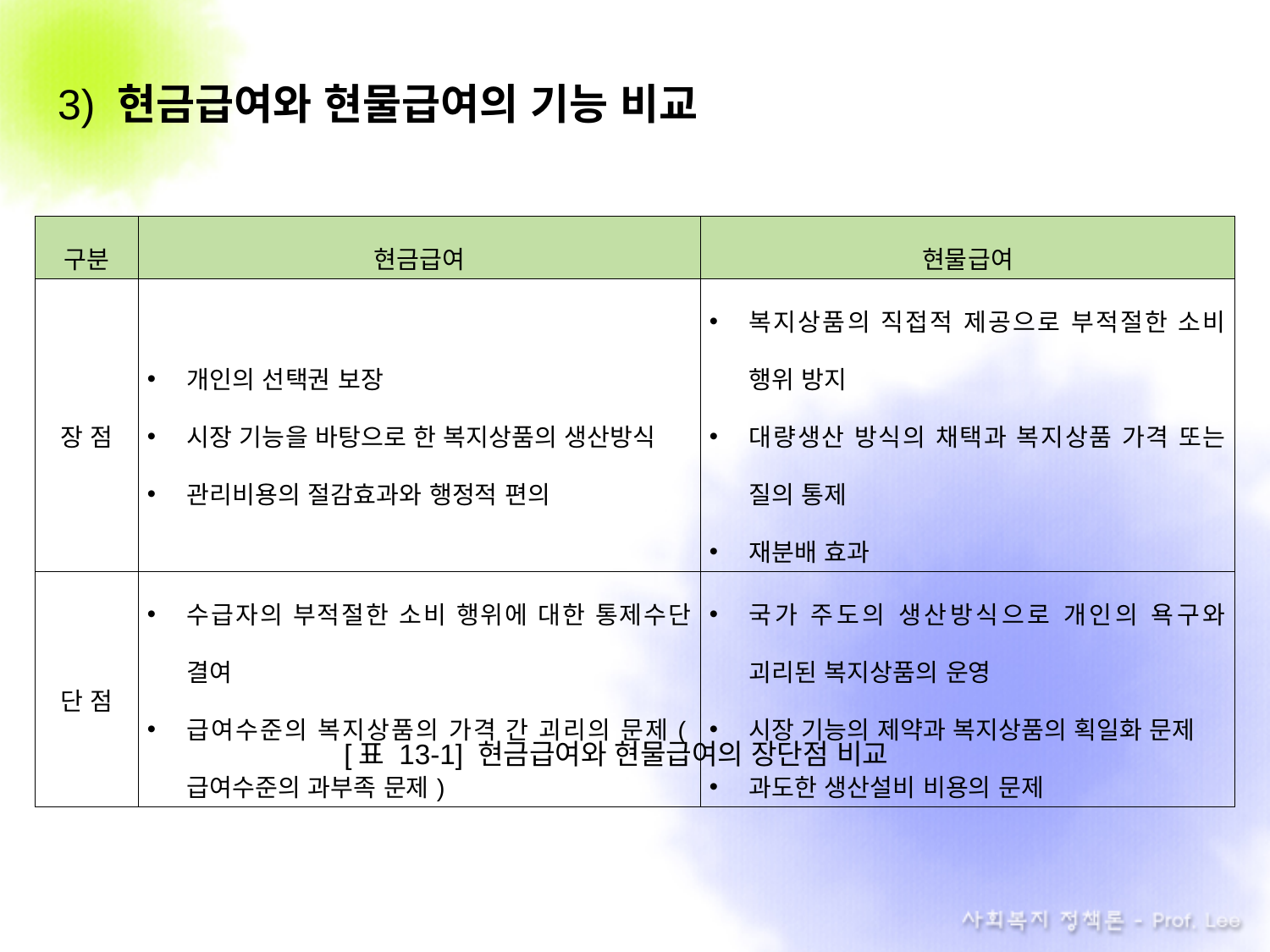

3) 현금급여와 현물급여의 기능 비교

| 구분 | 현금급여 | 현물급여 |
| --- | --- | --- |
| 장 점 | 개인의 선택권 보장 시장 기능을 바탕으로 한 복지상품의 생산방식 관리비용의 절감효과와 행정적 편의 | 복지상품의 직접적 제공으로 부적절한 소비 행위 방지 대량생산 방식의 채택과 복지상품 가격 또는 질의 통제 재분배 효과 |
| 단 점 | 수급자의 부적절한 소비 행위에 대한 통제수단 결여 급여수준의 복지상품의 가격 간 괴리의 문제(급여수준의 과부족 문제) | 국가 주도의 생산방식으로 개인의 욕구와 괴리된 복지상품의 운영 시장 기능의 제약과 복지상품의 획일화 문제 과도한 생산설비 비용의 문제 |
[표 13-1] 현금급여와 현물급여의 장단점 비교